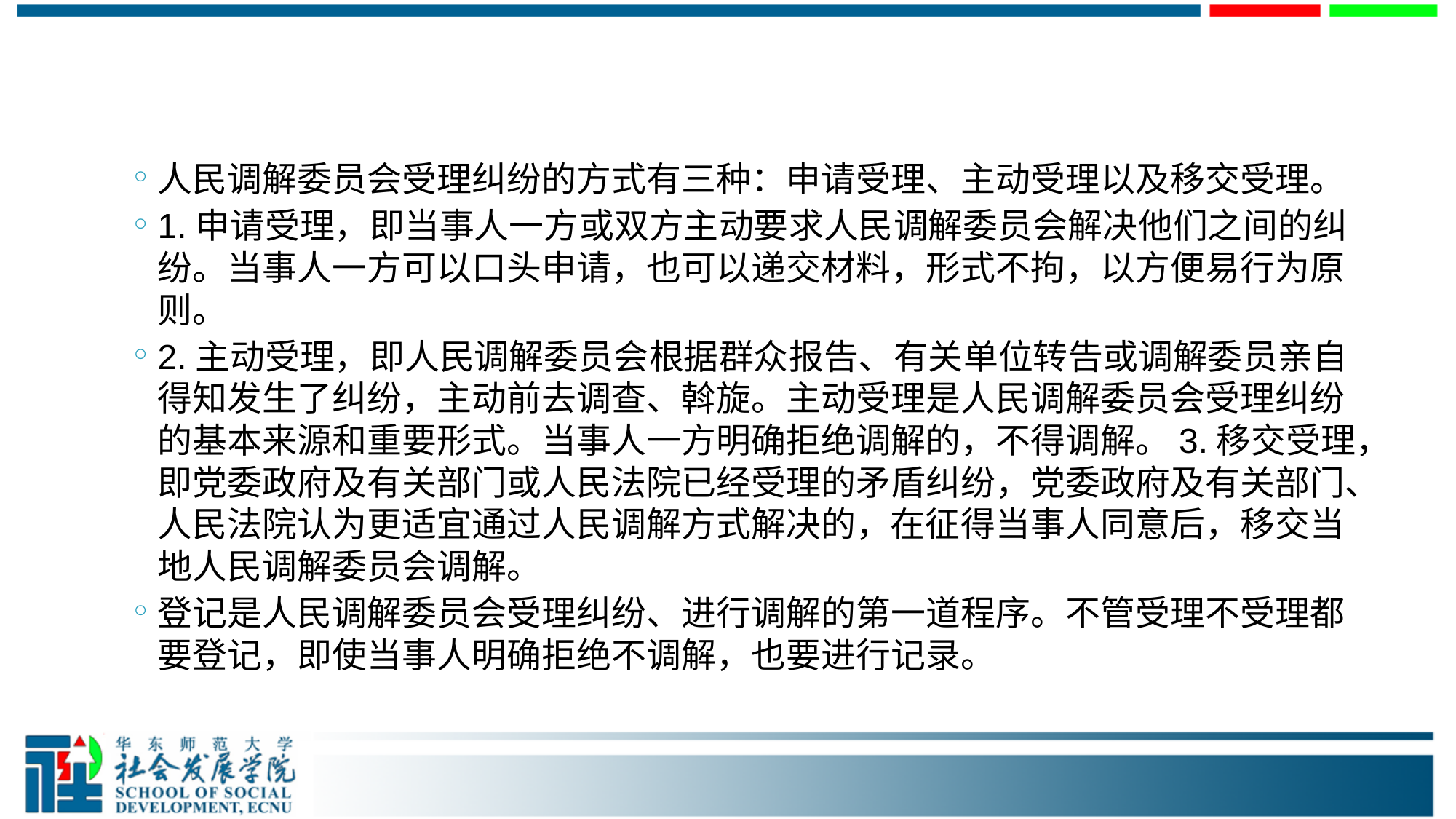

#
人民调解委员会受理纠纷的方式有三种：申请受理、主动受理以及移交受理。
1.申请受理，即当事人一方或双方主动要求人民调解委员会解决他们之间的纠纷。当事人一方可以口头申请，也可以递交材料，形式不拘，以方便易行为原则。
2.主动受理，即人民调解委员会根据群众报告、有关单位转告或调解委员亲自得知发生了纠纷，主动前去调查、斡旋。主动受理是人民调解委员会受理纠纷的基本来源和重要形式。当事人一方明确拒绝调解的，不得调解。3.移交受理，即党委政府及有关部门或人民法院已经受理的矛盾纠纷，党委政府及有关部门、人民法院认为更适宜通过人民调解方式解决的，在征得当事人同意后，移交当地人民调解委员会调解。
登记是人民调解委员会受理纠纷、进行调解的第一道程序。不管受理不受理都要登记，即使当事人明确拒绝不调解，也要进行记录。